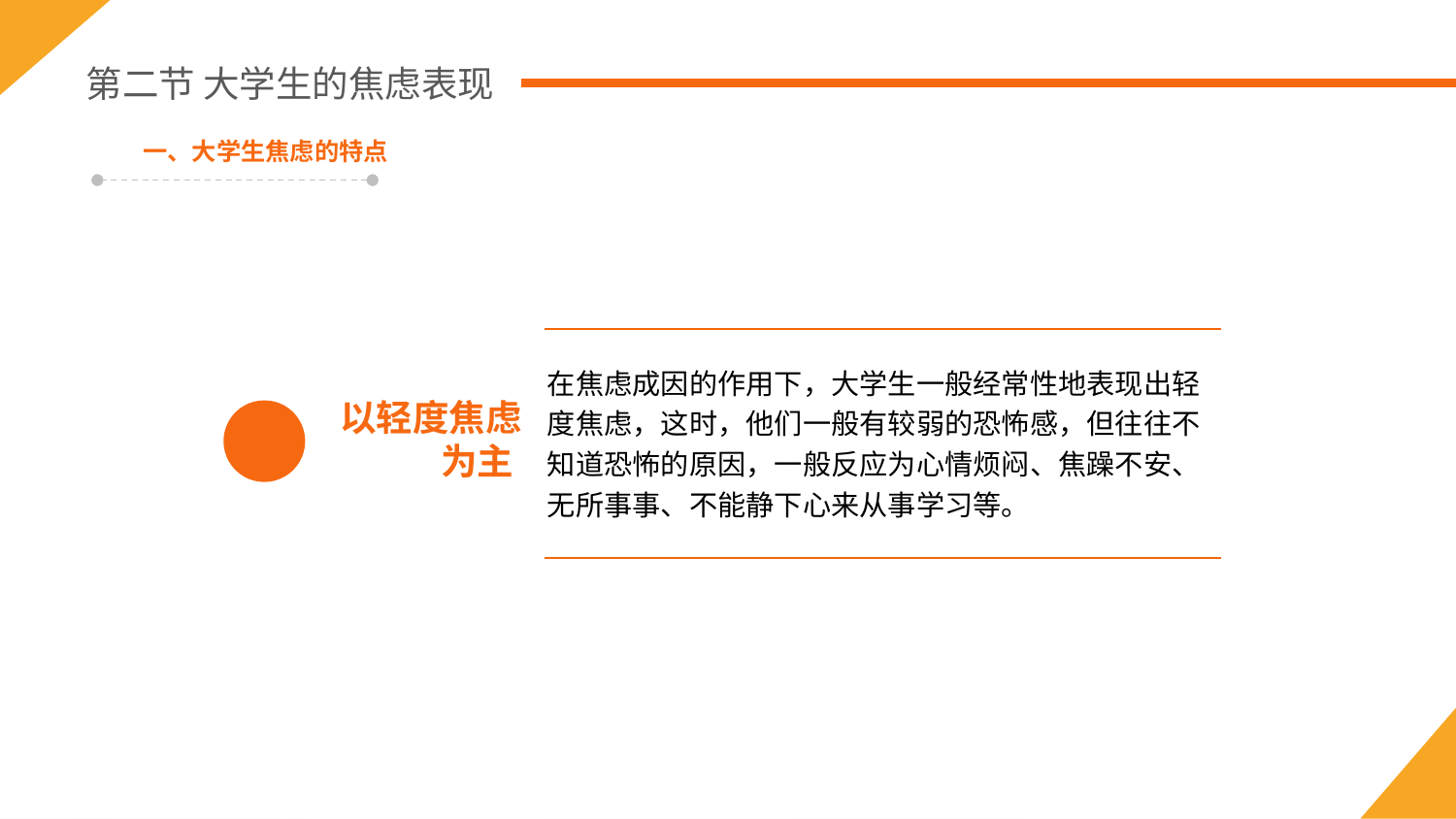

第二节 大学生的焦虑表现
一、大学生焦虑的特点
在焦虑成因的作用下，大学生一般经常性地表现出轻度焦虑，这时，他们一般有较弱的恐怖感，但往往不知道恐怖的原因，一般反应为心情烦闷、焦躁不安、无所事事、不能静下心来从事学习等。

以轻度焦虑
为主